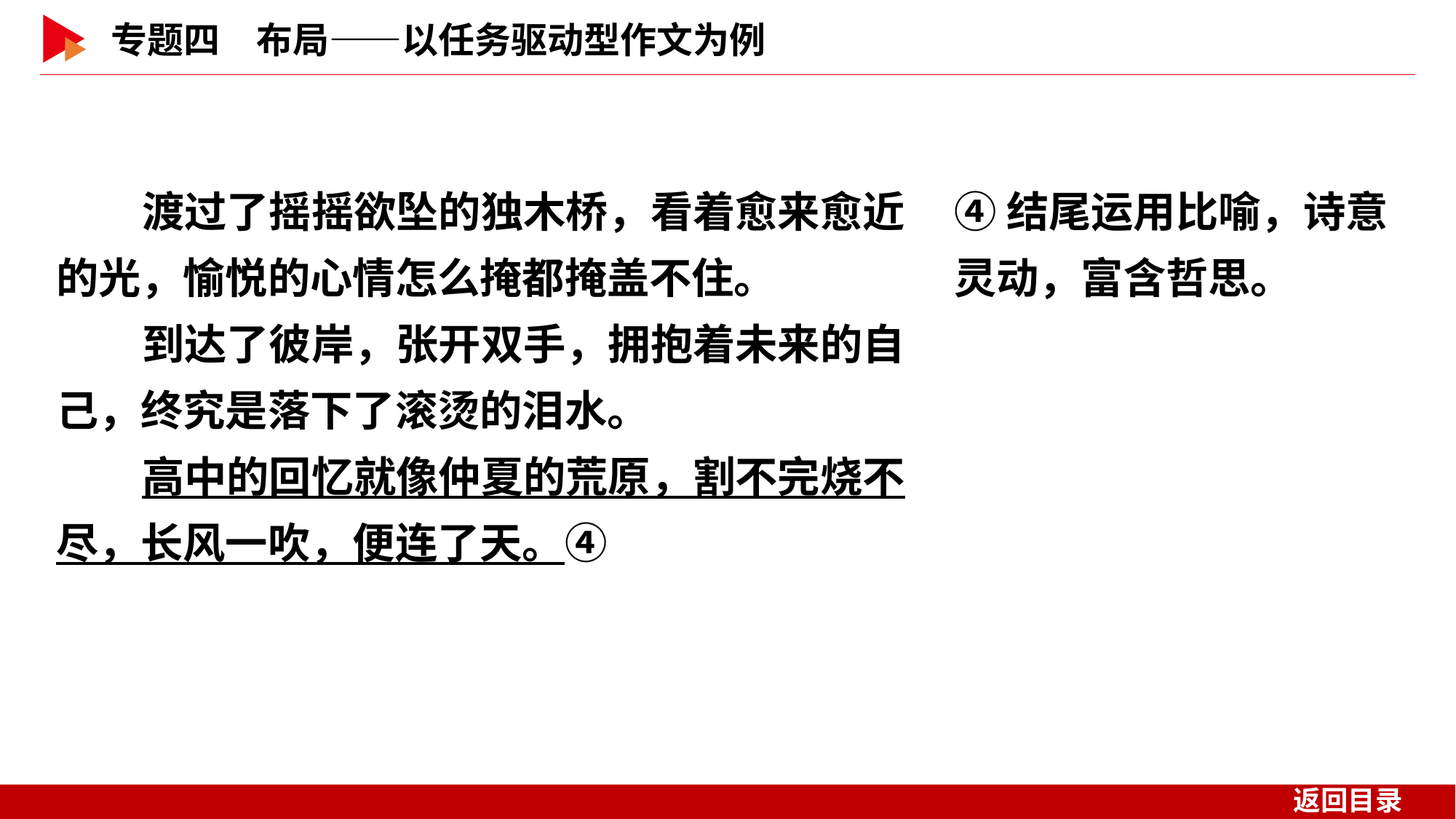

渡过了摇摇欲坠的独木桥，看着愈来愈近的光，愉悦的心情怎么掩都掩盖不住。
到达了彼岸，张开双手，拥抱着未来的自己，终究是落下了滚烫的泪水。
高中的回忆就像仲夏的荒原，割不完烧不尽，长风一吹，便连了天。④
④结尾运用比喻，诗意灵动，富含哲思。